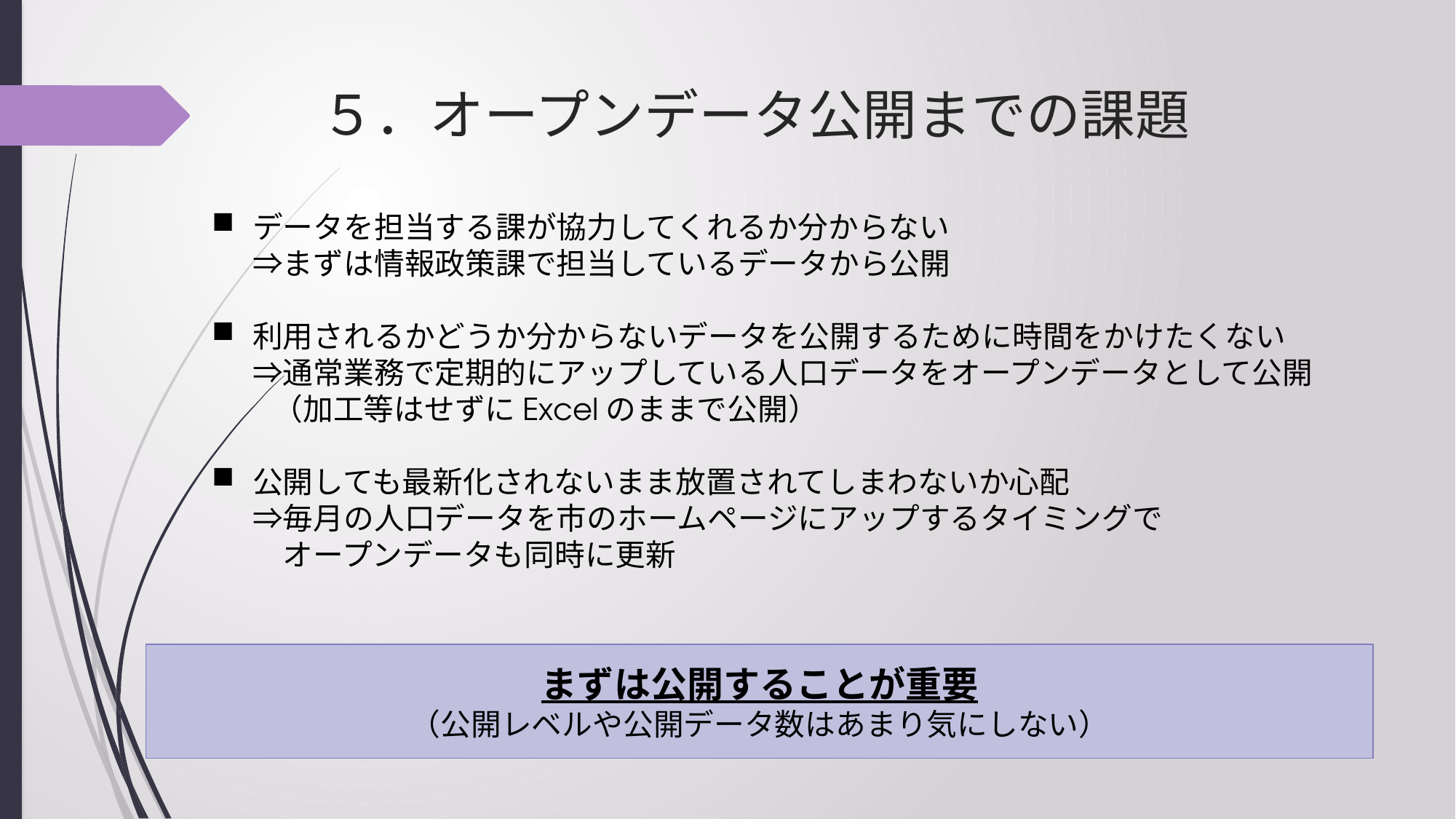

# ５．オープンデータ公開までの課題
データを担当する課が協力してくれるか分からない
⇒まずは情報政策課で担当しているデータから公開

利用されるかどうか分からないデータを公開するために時間をかけたくない
⇒通常業務で定期的にアップしている人口データをオープンデータとして公開
　　（加工等はせずにExcelのままで公開）

公開しても最新化されないまま放置されてしまわないか心配
⇒毎月の人口データを市のホームページにアップするタイミングで
　オープンデータも同時に更新
まずは公開することが重要
（公開レベルや公開データ数はあまり気にしない）